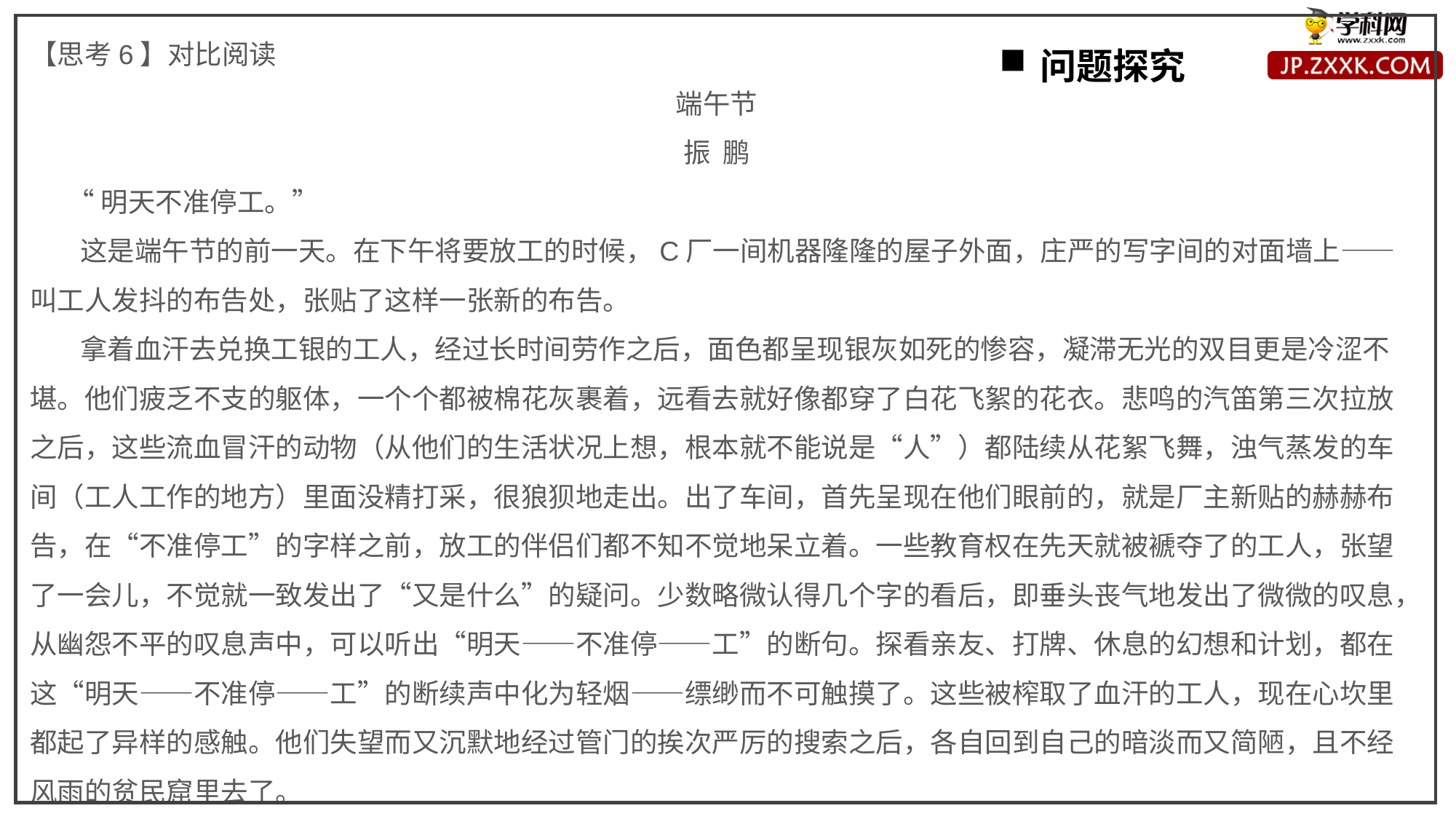

【思考6】对比阅读
端午节
振  鹏
      “明天不准停工。”
       这是端午节的前一天。在下午将要放工的时候，C厂一间机器隆隆的屋子外面，庄严的写字间的对面墙上——叫工人发抖的布告处，张贴了这样一张新的布告。
       拿着血汗去兑换工银的工人，经过长时间劳作之后，面色都呈现银灰如死的惨容，凝滞无光的双目更是冷涩不堪。他们疲乏不支的躯体，一个个都被棉花灰裹着，远看去就好像都穿了白花飞絮的花衣。悲鸣的汽笛第三次拉放之后，这些流血冒汗的动物（从他们的生活状况上想，根本就不能说是“人”）都陆续从花絮飞舞，浊气蒸发的车间（工人工作的地方）里面没精打采，很狼狈地走出。出了车间，首先呈现在他们眼前的，就是厂主新贴的赫赫布告，在“不准停工”的字样之前，放工的伴侣们都不知不觉地呆立着。一些教育权在先天就被褫夺了的工人，张望了一会儿，不觉就一致发出了“又是什么”的疑问。少数略微认得几个字的看后，即垂头丧气地发出了微微的叹息，从幽怨不平的叹息声中，可以听出“明天——不准停——工”的断句。探看亲友、打牌、休息的幻想和计划，都在这“明天——不准停——工”的断续声中化为轻烟——缥缈而不可触摸了。这些被榨取了血汗的工人，现在心坎里都起了异样的感触。他们失望而又沉默地经过管门的挨次严厉的搜索之后，各自回到自己的暗淡而又简陋，且不经风雨的贫民窟里去了。
问题探究